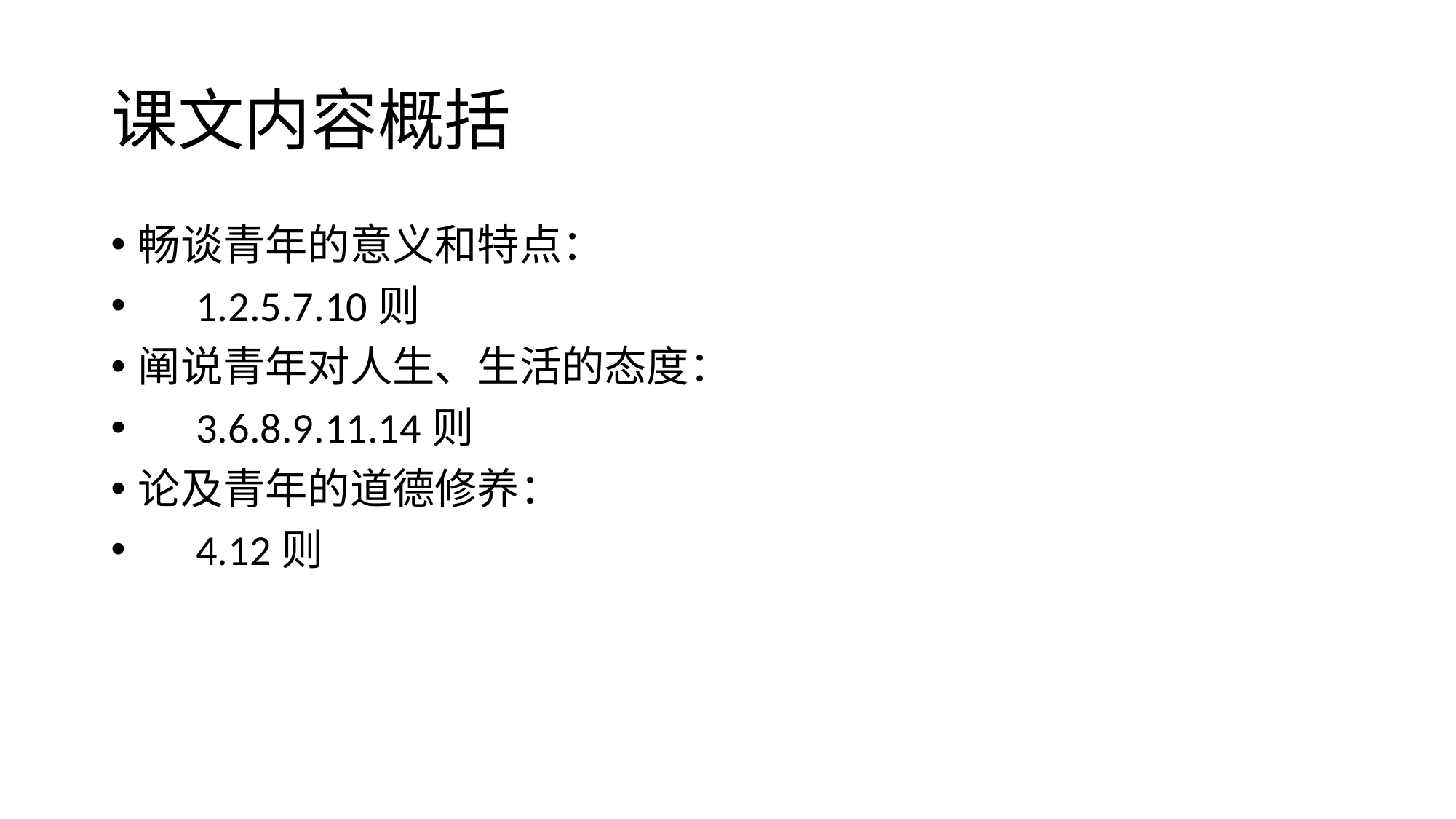

# 课文内容概括
畅谈青年的意义和特点：
      1.2.5.7.10则
阐说青年对人生、生活的态度：
      3.6.8.9.11.14则
论及青年的道德修养：
      4.12则